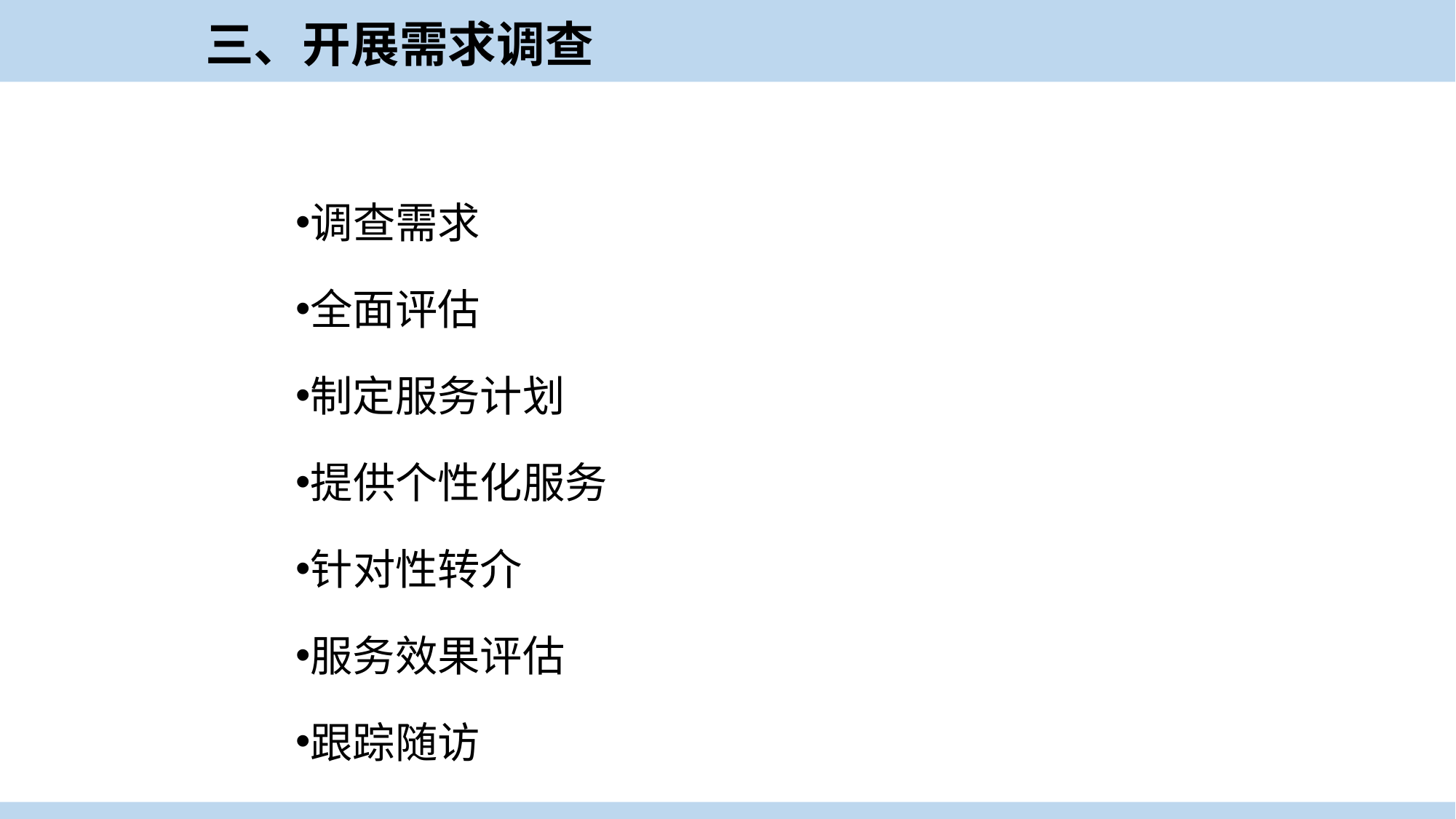

三、开展需求调查
调查需求
全面评估
制定服务计划
提供个性化服务
针对性转介
服务效果评估
跟踪随访